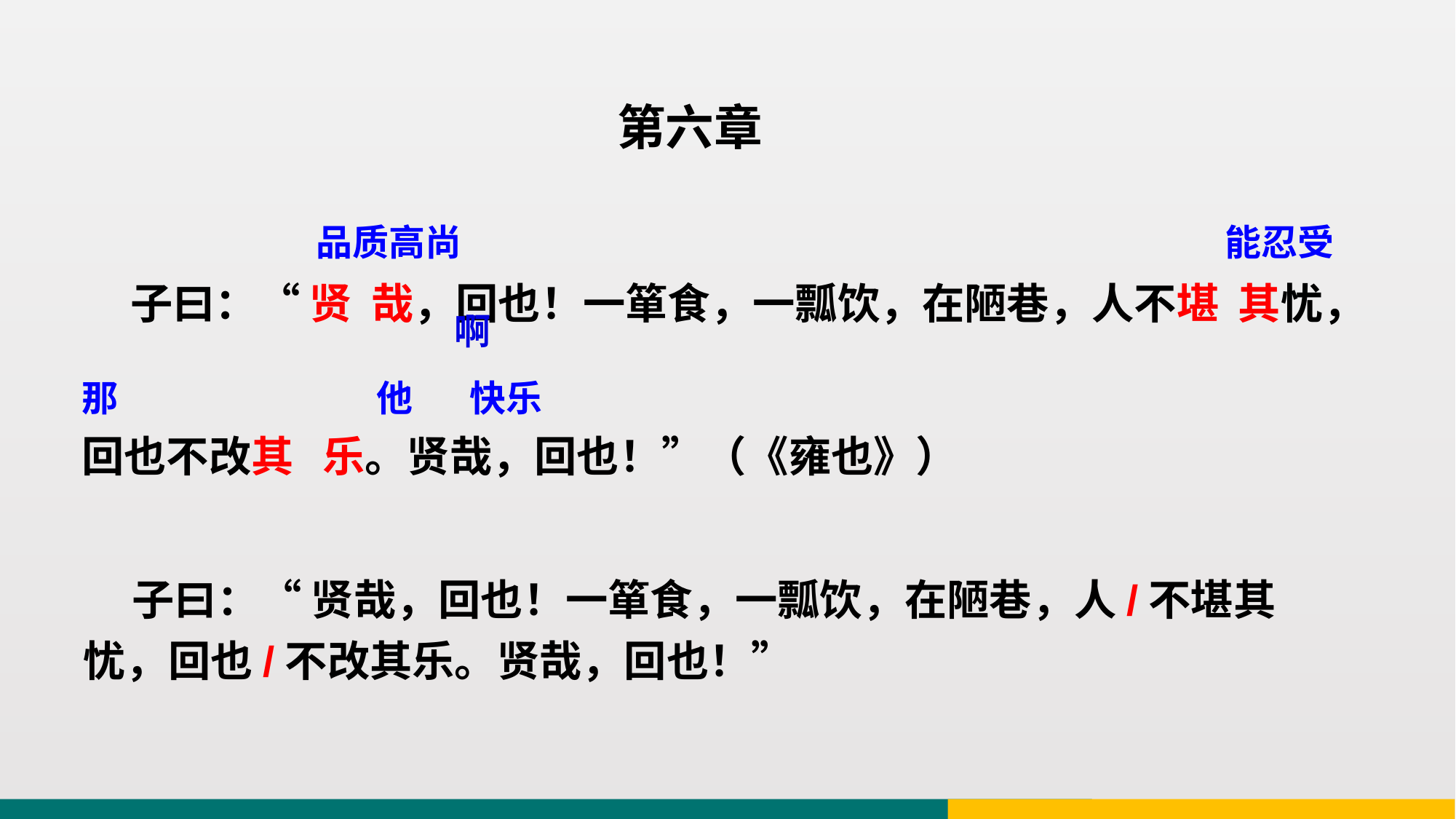

第六章
    子曰：“ 贤  哉，回也！一箪食，一瓢饮，在陋巷，人不堪  其忧，回也不改其   乐。贤哉，回也！”（《雍也》）
能忍受
品质高尚
啊
快乐
那
他
    子曰：“ 贤哉，回也！一箪食，一瓢饮，在陋巷，人/不堪其忧，回也/不改其乐。贤哉，回也！”